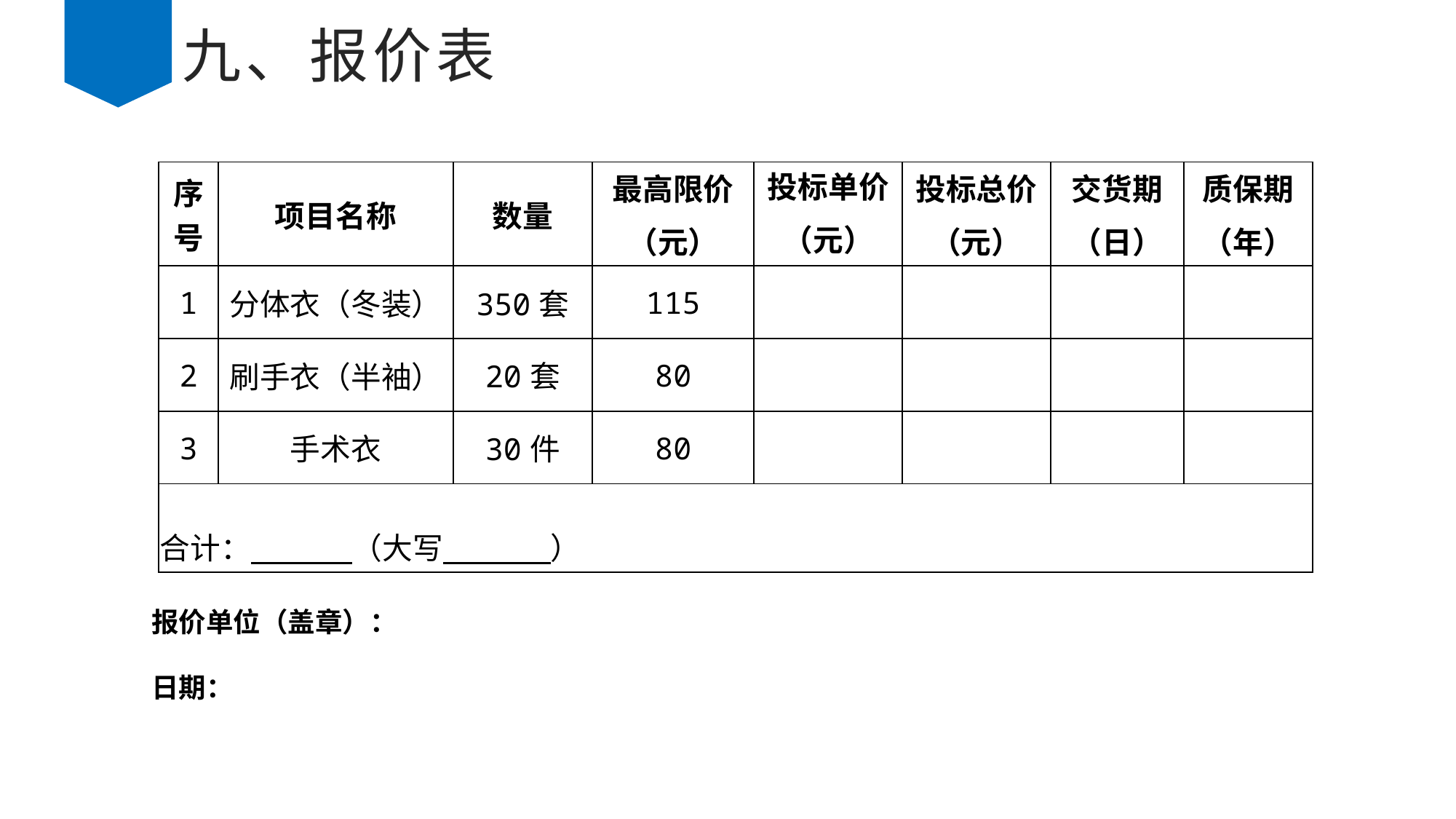

# 九、报价表
| 序号 | 项目名称 | 数量 | 最高限价 （元） | 投标单价 （元） | 投标总价 （元） | 交货期 （日） | 质保期 （年） |
| --- | --- | --- | --- | --- | --- | --- | --- |
| 1 | 分体衣（冬装） | 350套 | 115 |  |  |  |  |
| 2 | 刷手衣（半袖） | 20套 | 80 |  |  |  |  |
| 3 | 手术衣 | 30件 | 80 |  |  |  |  |
| 合计： （大写 ） |  |  |  |  |  |  |  |

报价单位（盖章）：

日期：